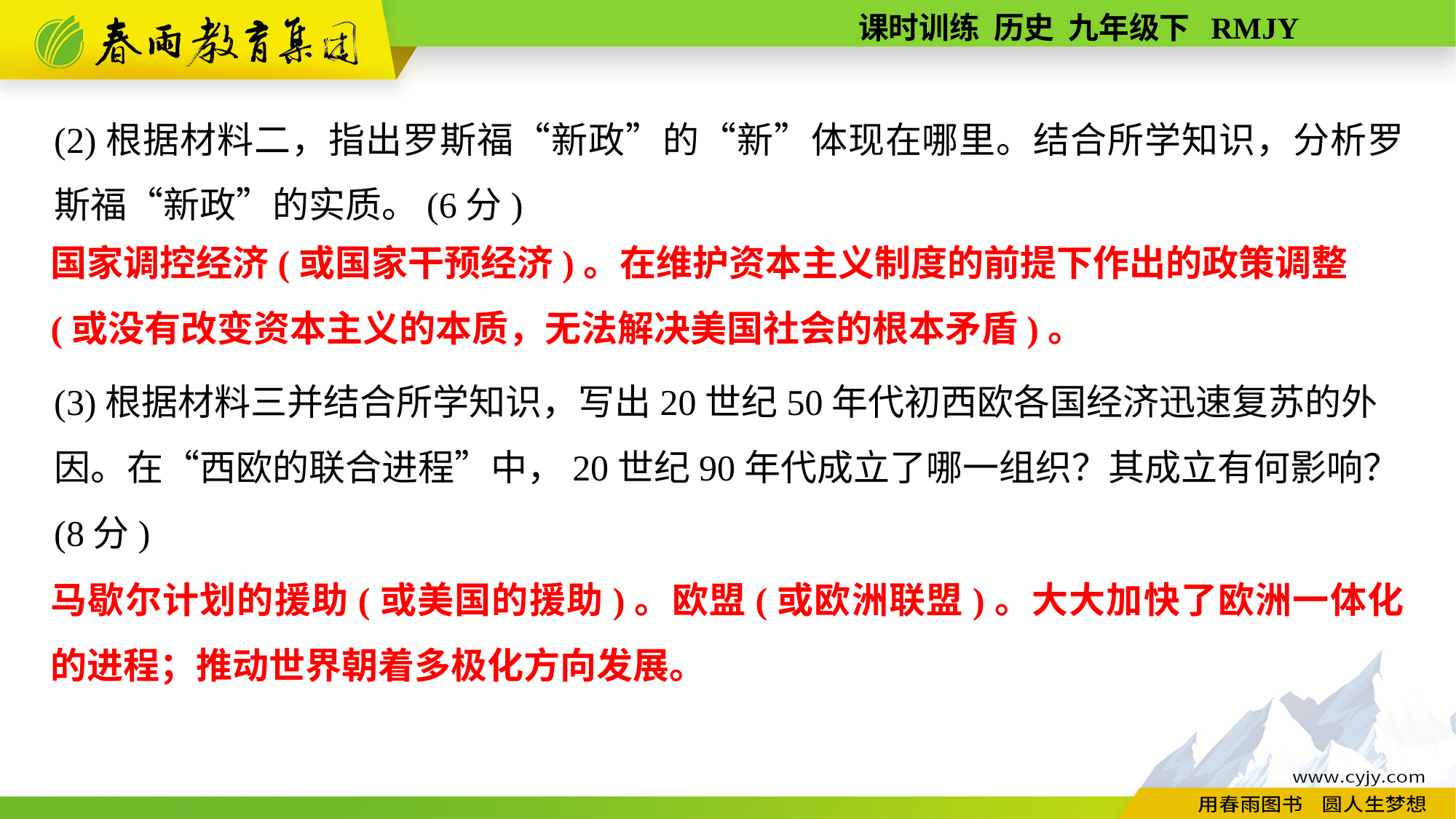

(2)根据材料二，指出罗斯福“新政”的“新”体现在哪里。结合所学知识，分析罗斯福“新政”的实质。(6分)

(3)根据材料三并结合所学知识，写出20世纪50年代初西欧各国经济迅速复苏的外因。在“西欧的联合进程”中，20世纪90年代成立了哪一组织？其成立有何影响？
(8分)
国家调控经济(或国家干预经济)。在维护资本主义制度的前提下作出的政策调整(或没有改变资本主义的本质，无法解决美国社会的根本矛盾)。
马歇尔计划的援助(或美国的援助)。欧盟(或欧洲联盟)。大大加快了欧洲一体化的进程；推动世界朝着多极化方向发展。